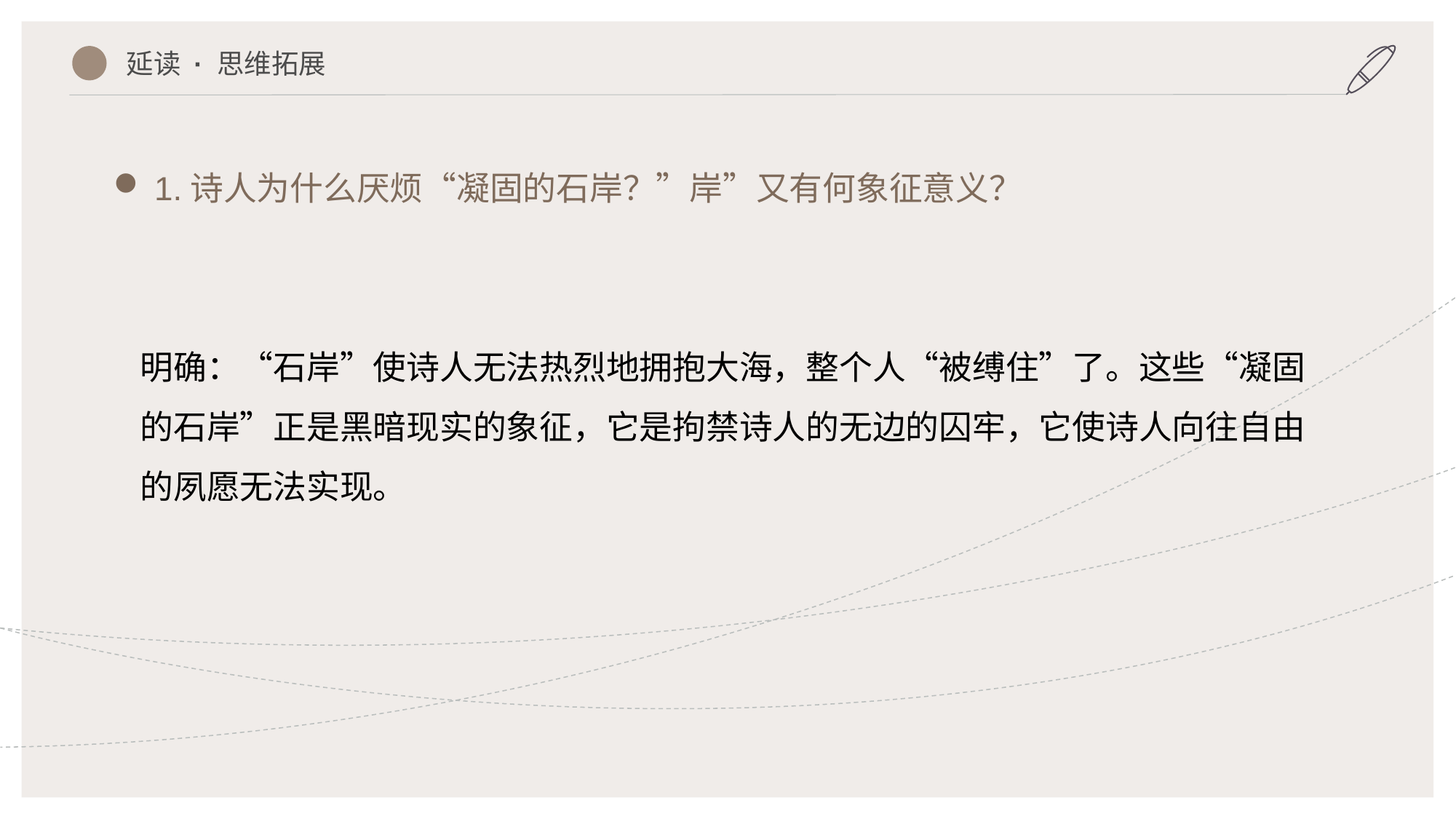

延读 · 思维拓展

1.诗人为什么厌烦“凝固的石岸？”岸”又有何象征意义？

明确：“石岸”使诗人无法热烈地拥抱大海，整个人“被缚住”了。这些“凝固的石岸”正是黑暗现实的象征，它是拘禁诗人的无边的囚牢，它使诗人向往自由的夙愿无法实现。